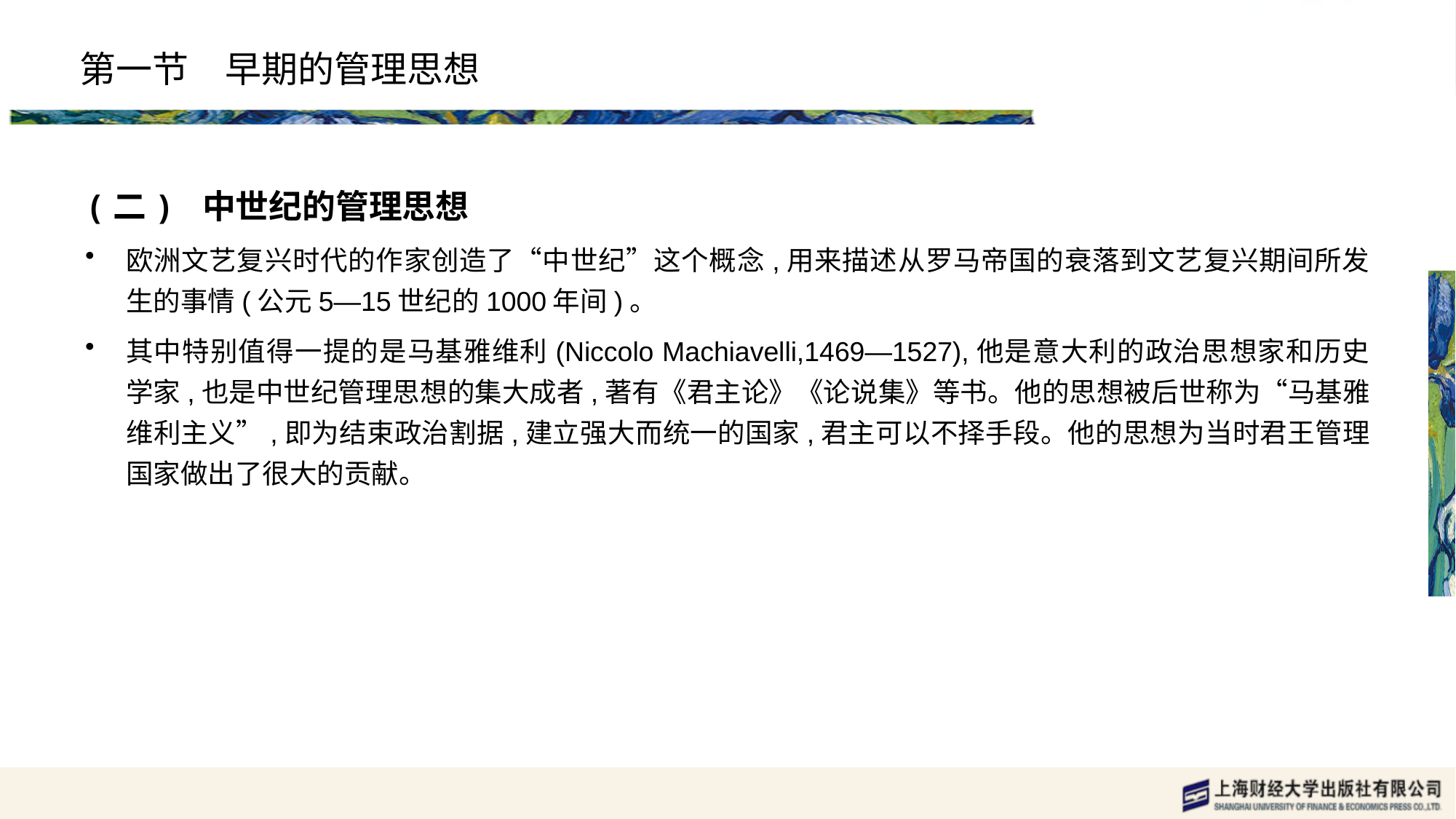

# 第一节　早期的管理思想
(二) 中世纪的管理思想
欧洲文艺复兴时代的作家创造了“中世纪”这个概念,用来描述从罗马帝国的衰落到文艺复兴期间所发生的事情(公元5—15世纪的1000年间)。
其中特别值得一提的是马基雅维利(Niccolo Machiavelli,1469—1527),他是意大利的政治思想家和历史学家,也是中世纪管理思想的集大成者,著有《君主论》《论说集》等书。他的思想被后世称为“马基雅维利主义”,即为结束政治割据,建立强大而统一的国家,君主可以不择手段。他的思想为当时君王管理国家做出了很大的贡献。